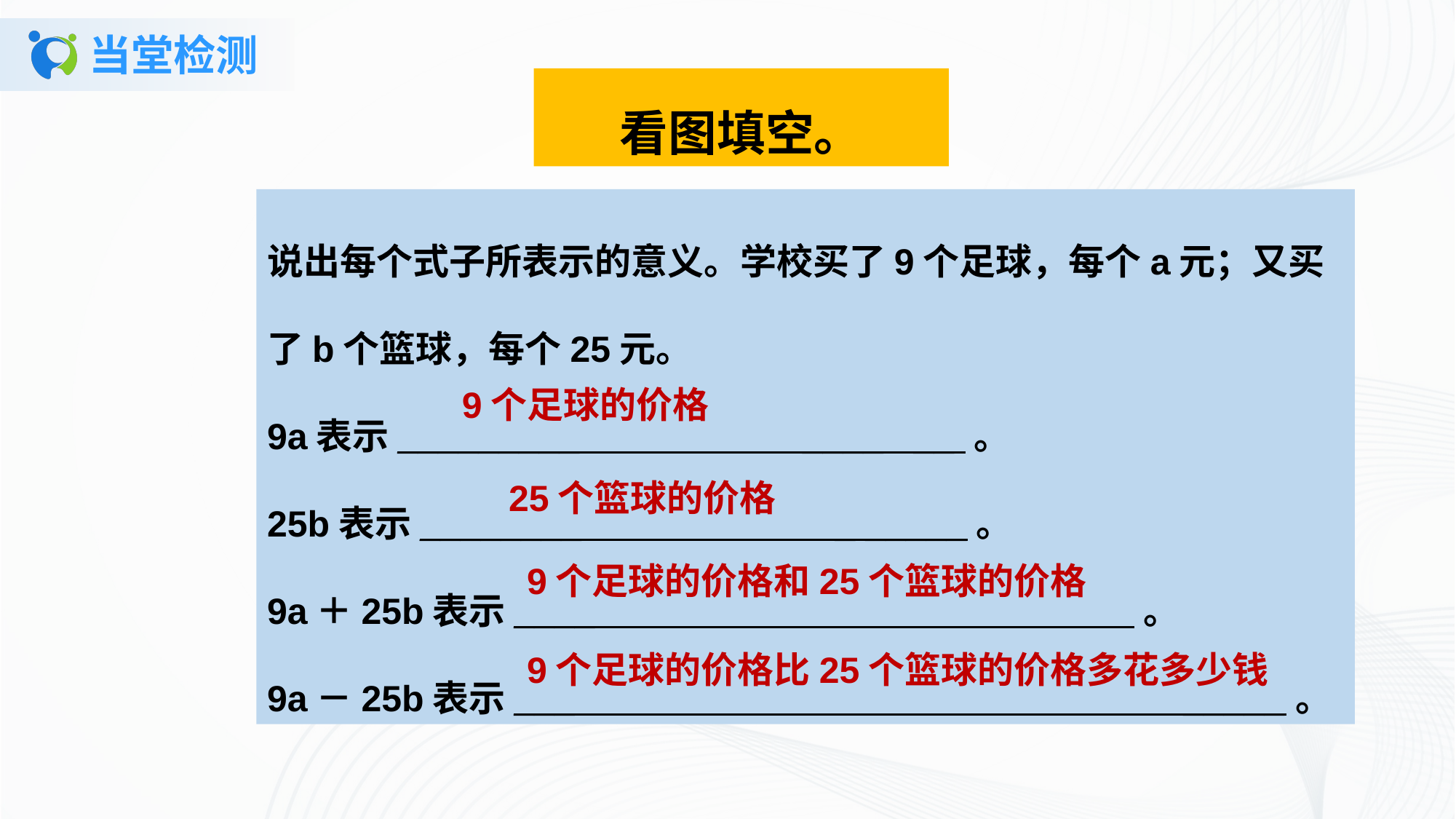

# 当堂检测
看图填空。
说出每个式子所表示的意义。学校买了9个足球，每个a元；又买了b个篮球，每个25元。
9a表示_________                      ____   __ 。
25b表示________                         _ _____。
9a＋25b表示____                                                     。
9a－25b表示___                                                            _____。
9个足球的价格
25个篮球的价格
9个足球的价格和25个篮球的价格
9个足球的价格比25个篮球的价格多花多少钱